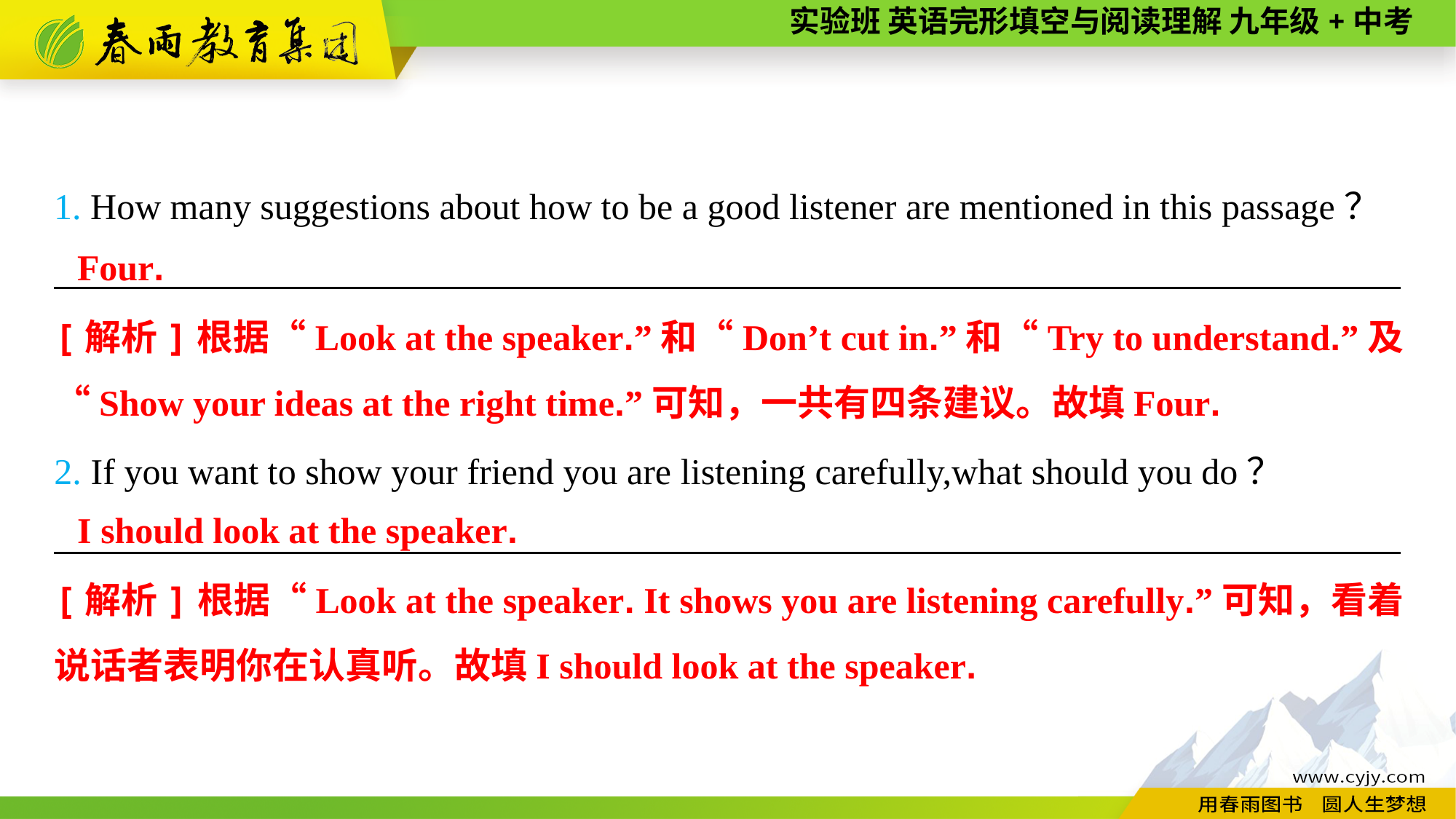

1. How many suggestions about how to be a good listener are mentioned in this passage？
__________________________________________________________________________
 Four.
[解析]根据“Look at the speaker.”和“Don’t cut in.”和“Try to understand.”及“Show your ideas at the right time.”可知，一共有四条建议。故填Four.
2. If you want to show your friend you are listening carefully,what should you do？
__________________________________________________________________________
 I should look at the speaker.
[解析]根据“Look at the speaker. It shows you are listening carefully.”可知，看着说话者表明你在认真听。故填I should look at the speaker.